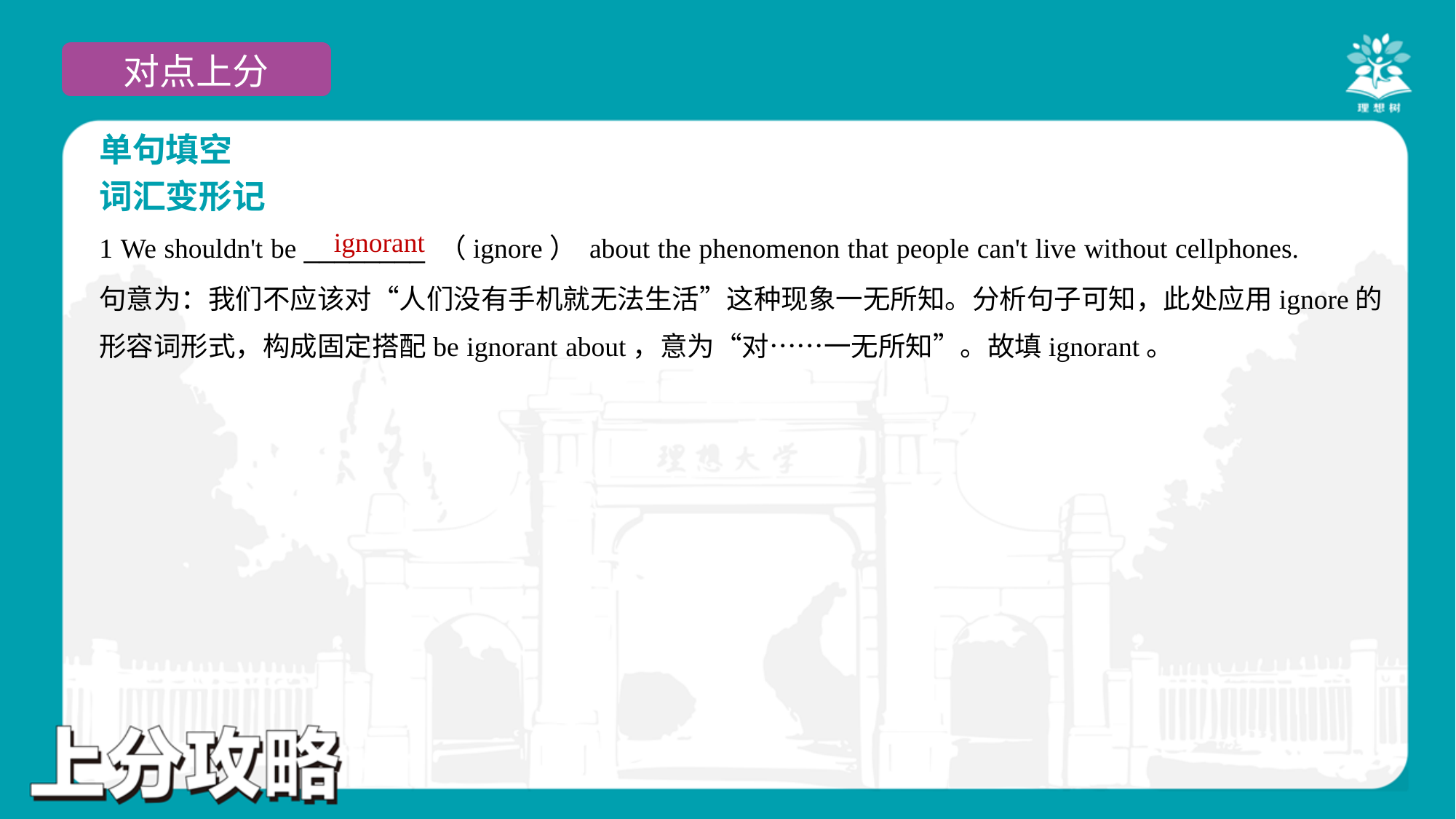

单句填空
词汇变形记
ignorant
1 We shouldn't be ________ （ignore） about the phenomenon that people can't live without cellphones.
句意为：我们不应该对“人们没有手机就无法生活”这种现象一无所知。分析句子可知，此处应用ignore的
形容词形式，构成固定搭配be ignorant about，意为“对……一无所知”。故填ignorant。